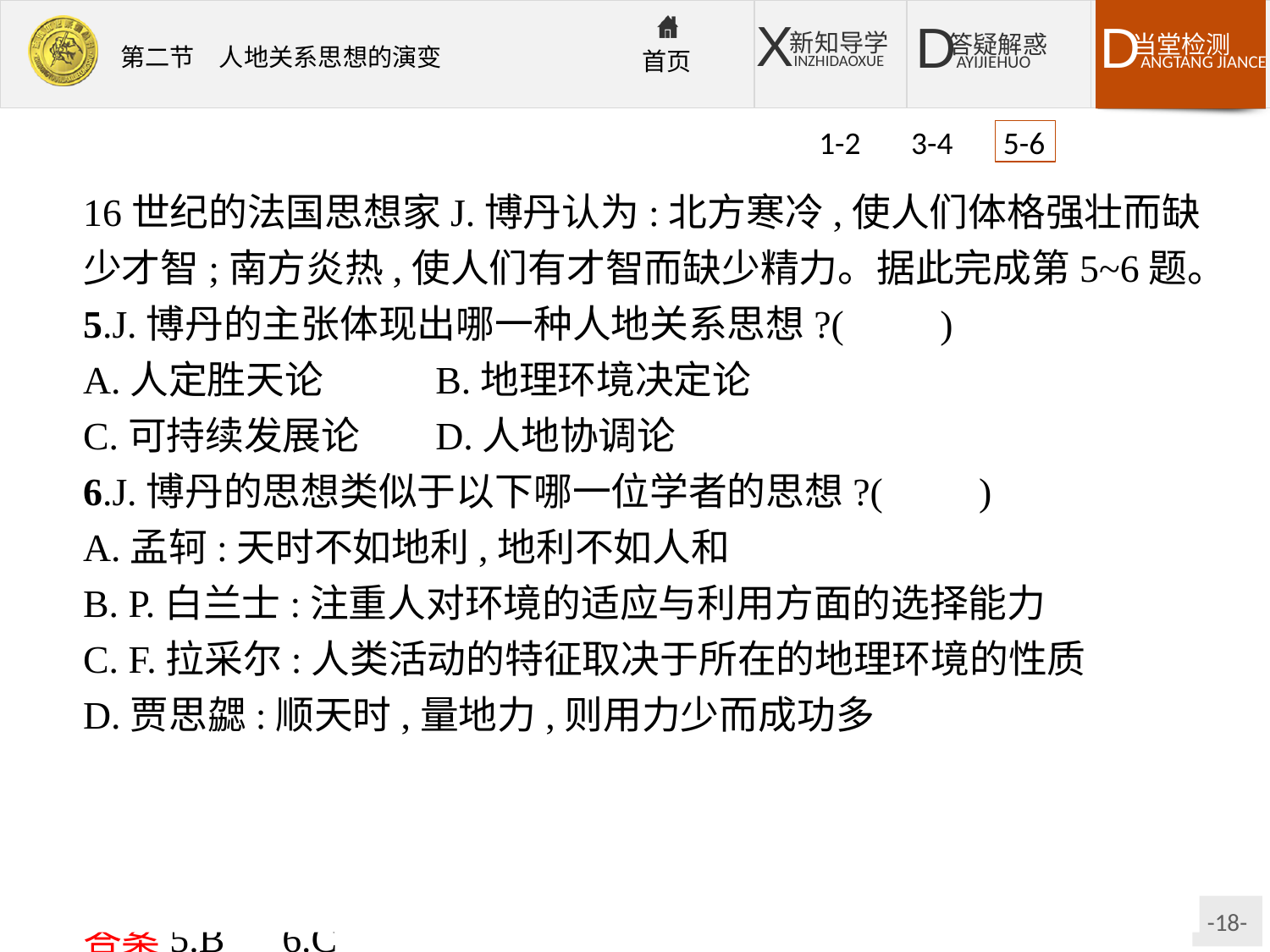

1-2       3-4       5-6

16世纪的法国思想家J.博丹认为:北方寒冷,使人们体格强壮而缺少才智;南方炎热,使人们有才智而缺少精力。据此完成第5~6题。
5.J.博丹的主张体现出哪一种人地关系思想?(　　)
A.人定胜天论		B.地理环境决定论
C.可持续发展论	D.人地协调论
6.J.博丹的思想类似于以下哪一位学者的思想?(　　)
A.孟轲:天时不如地利,地利不如人和
B. P.白兰士:注重人对环境的适应与利用方面的选择能力
C. F.拉采尔:人类活动的特征取决于所在的地理环境的性质
D.贾思勰:顺天时,量地力,则用力少而成功多
解析据材料可以看出J.博丹主张各地区的人类特征取决于所在的地理环境的性质,这与F.拉采尔的近代“地理环境决定论”的思想类似。
答案5.B　6.C